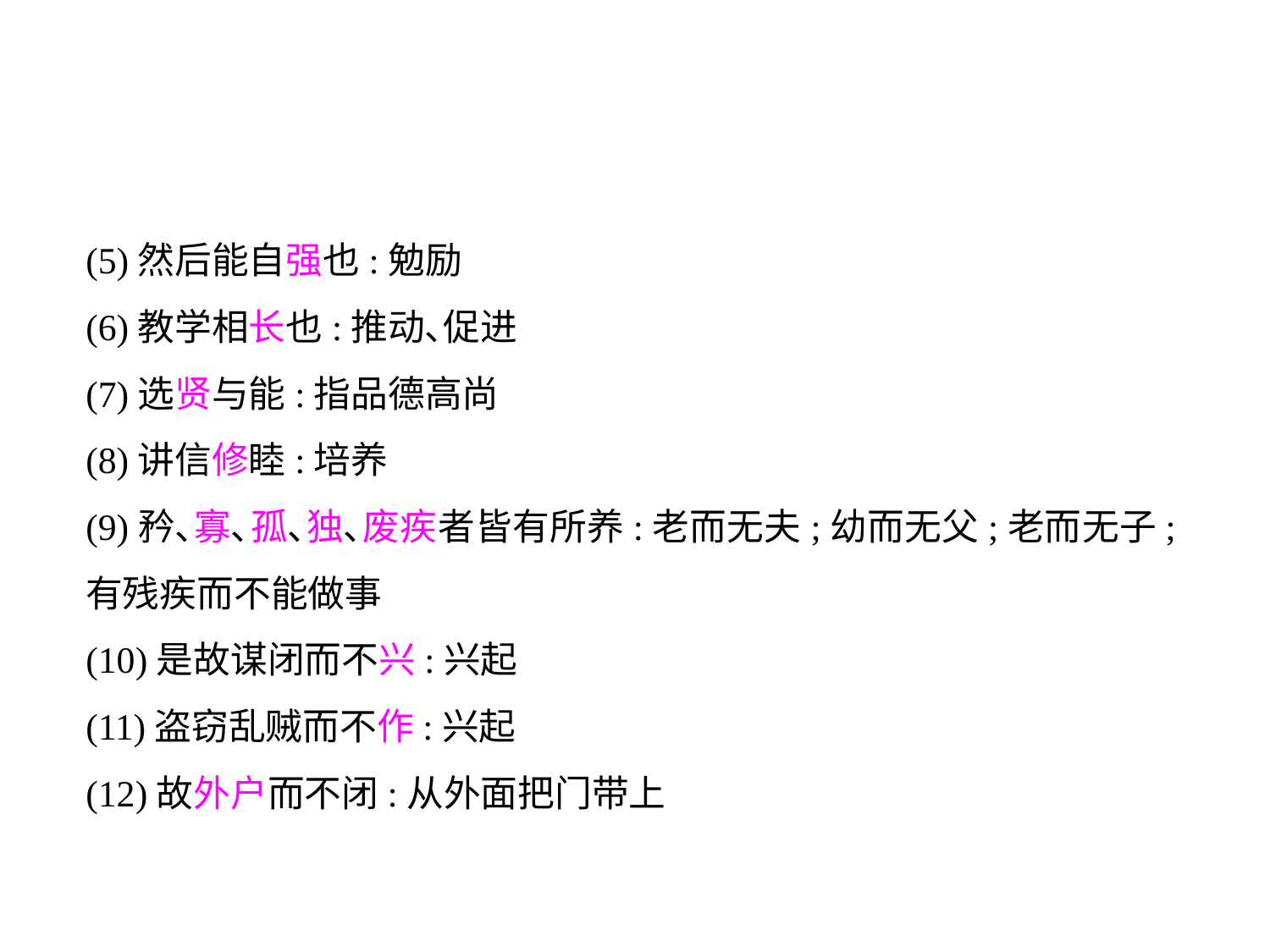

(5)然后能自强也:勉励
(6)教学相长也:推动､促进
(7)选贤与能:指品德高尚
(8)讲信修睦:培养
(9)矜､寡､孤､独､废疾者皆有所养:老而无夫;幼而无父;老而无子;有残疾而不能做事
(10)是故谋闭而不兴:兴起
(11)盗窃乱贼而不作:兴起
(12)故外户而不闭:从外面把门带上